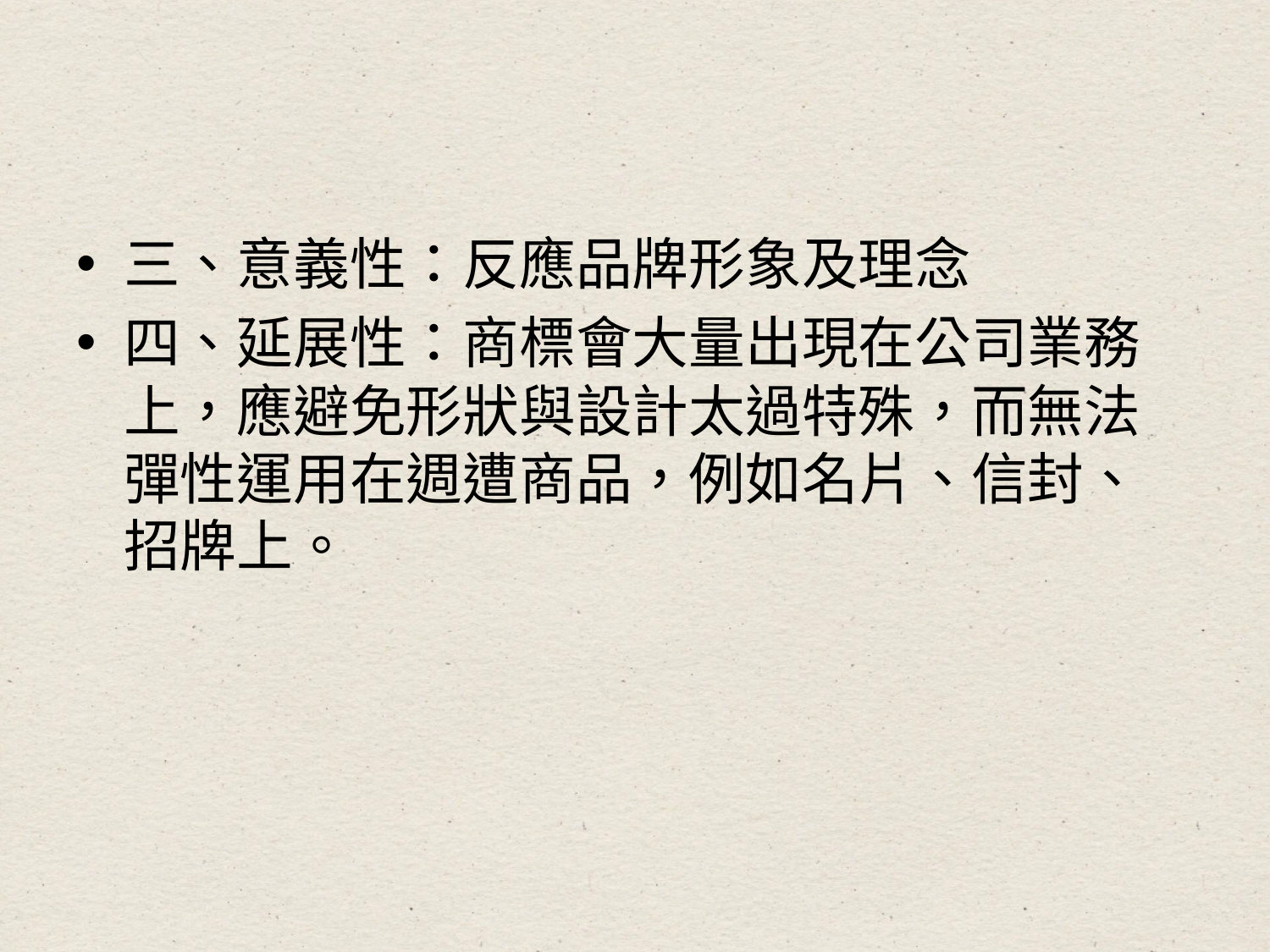

#
三、意義性：反應品牌形象及理念
四、延展性：商標會大量出現在公司業務上，應避免形狀與設計太過特殊，而無法彈性運用在週遭商品，例如名片、信封、招牌上。